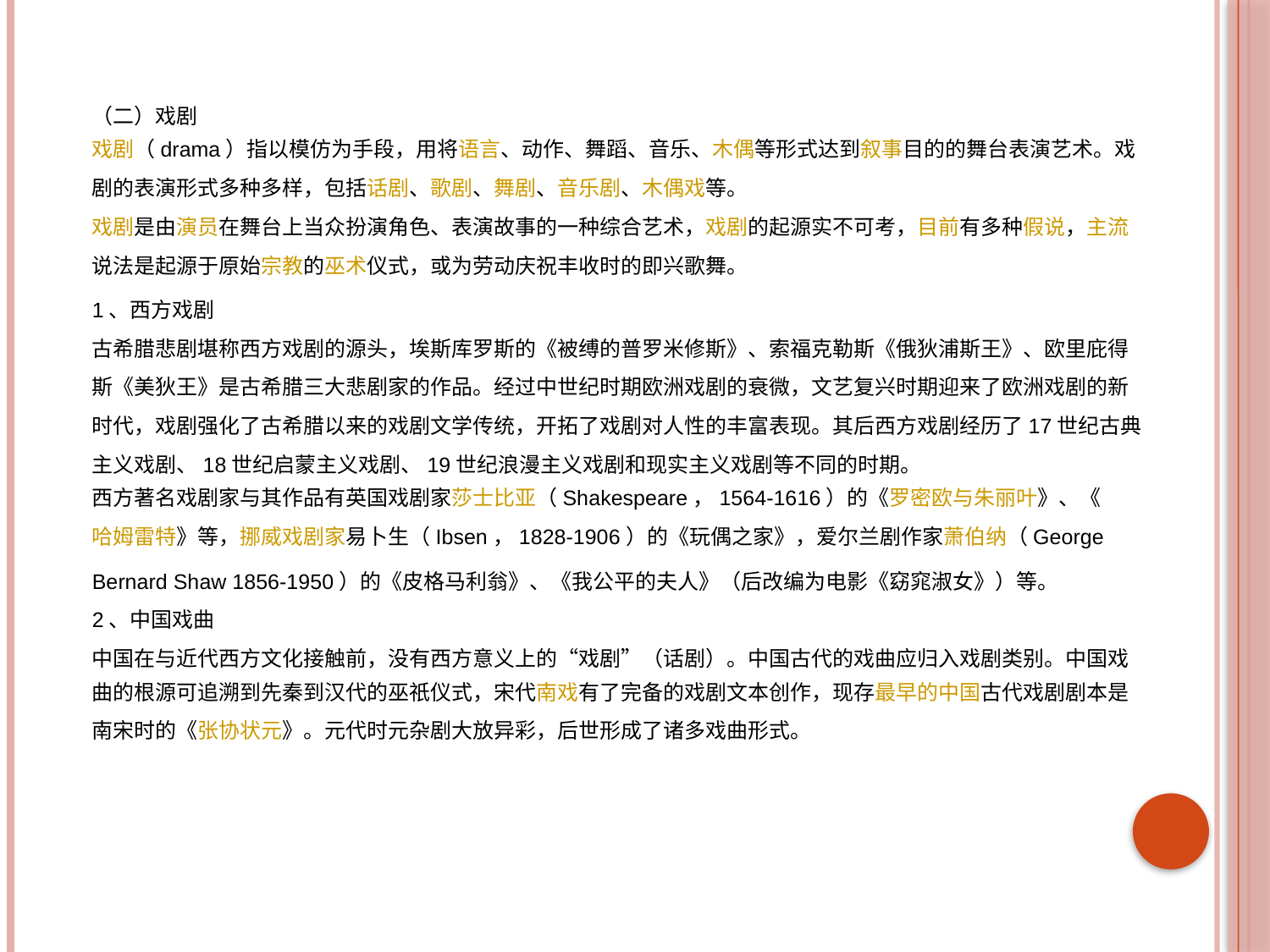

（二）戏剧
戏剧（drama）指以模仿为手段，用将语言、动作、舞蹈、音乐、木偶等形式达到叙事目的的舞台表演艺术。戏剧的表演形式多种多样，包括话剧、歌剧、舞剧、音乐剧、木偶戏等。
戏剧是由演员在舞台上当众扮演角色、表演故事的一种综合艺术，戏剧的起源实不可考，目前有多种假说，主流说法是起源于原始宗教的巫术仪式，或为劳动庆祝丰收时的即兴歌舞。
1、西方戏剧
古希腊悲剧堪称西方戏剧的源头，埃斯库罗斯的《被缚的普罗米修斯》、索福克勒斯《俄狄浦斯王》、欧里庇得斯《美狄王》是古希腊三大悲剧家的作品。经过中世纪时期欧洲戏剧的衰微，文艺复兴时期迎来了欧洲戏剧的新时代，戏剧强化了古希腊以来的戏剧文学传统，开拓了戏剧对人性的丰富表现。其后西方戏剧经历了17世纪古典主义戏剧、18世纪启蒙主义戏剧、19世纪浪漫主义戏剧和现实主义戏剧等不同的时期。
西方著名戏剧家与其作品有英国戏剧家莎士比亚（Shakespeare，1564-1616）的《罗密欧与朱丽叶》、《哈姆雷特》等，挪威戏剧家易卜生（Ibsen，1828-1906）的《玩偶之家》，爱尔兰剧作家萧伯纳（George Bernard Shaw 1856-1950）的《皮格马利翁》、《我公平的夫人》（后改编为电影《窈窕淑女》）等。
2、中国戏曲
中国在与近代西方文化接触前，没有西方意义上的“戏剧”（话剧）。中国古代的戏曲应归入戏剧类别。中国戏曲的根源可追溯到先秦到汉代的巫祇仪式，宋代南戏有了完备的戏剧文本创作，现存最早的中国古代戏剧剧本是南宋时的《张协状元》。元代时元杂剧大放异彩，后世形成了诸多戏曲形式。